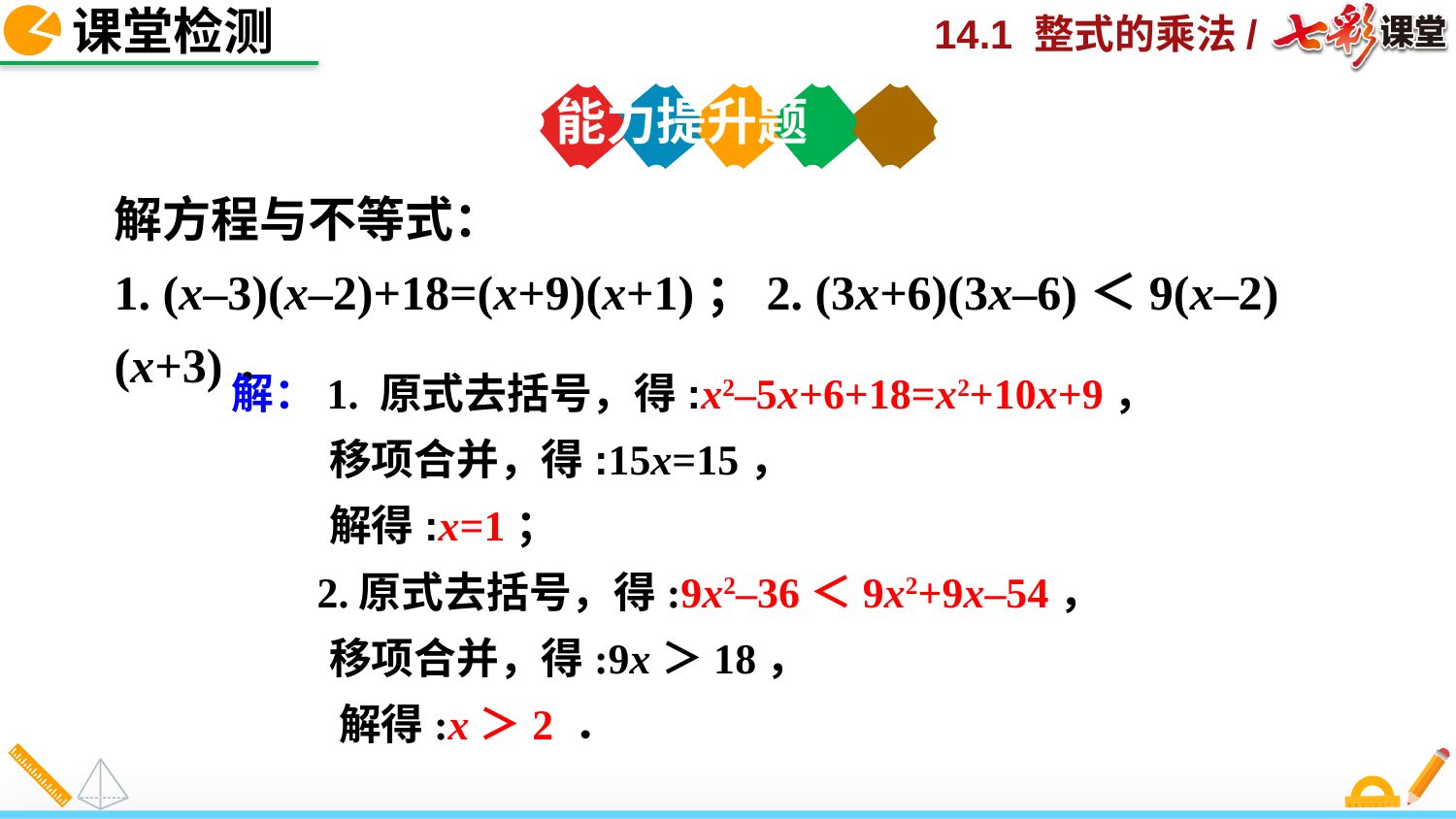

课堂检测

能力提升题

解方程与不等式：
1. (x–3)(x–2)+18=(x+9)(x+1)；2. (3x+6)(3x–6)＜9(x–2)(x+3)．
解：1. 原式去括号，得:x2–5x+6+18=x2+10x+9，
         移项合并，得:15x=15，
         解得:x=1；
        2.原式去括号，得:9x2–36＜9x2+9x–54，
         移项合并，得:9x＞18，
          解得:x＞2 ．